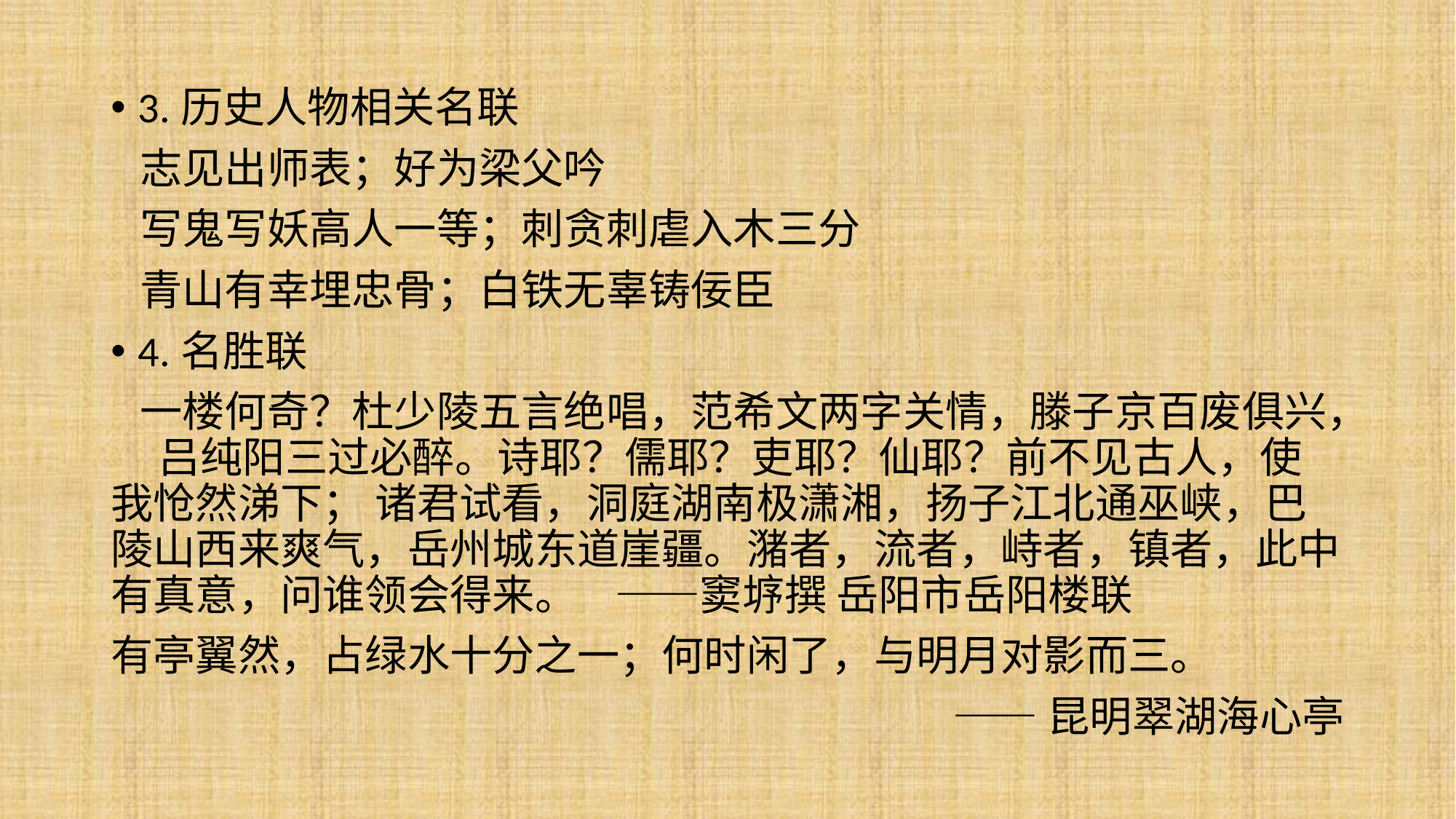

3.历史人物相关名联
  志见出师表；好为梁父吟
  写鬼写妖高人一等；刺贪刺虐入木三分
  青山有幸埋忠骨；白铁无辜铸佞臣
4.名胜联
  一楼何奇？杜少陵五言绝唱，范希文两字关情，滕子京百废俱兴，     吕纯阳三过必醉。诗耶？儒耶？吏耶？仙耶？前不见古人，使我怆然涕下； 诸君试看，洞庭湖南极潇湘，扬子江北通巫峡，巴陵山西来爽气，岳州城东道崖疆。潴者，流者，峙者，镇者，此中有真意，问谁领会得来。    ——窦垿撰 岳阳市岳阳楼联
有亭翼然，占绿水十分之一；何时闲了，与明月对影而三。
——昆明翠湖海心亭